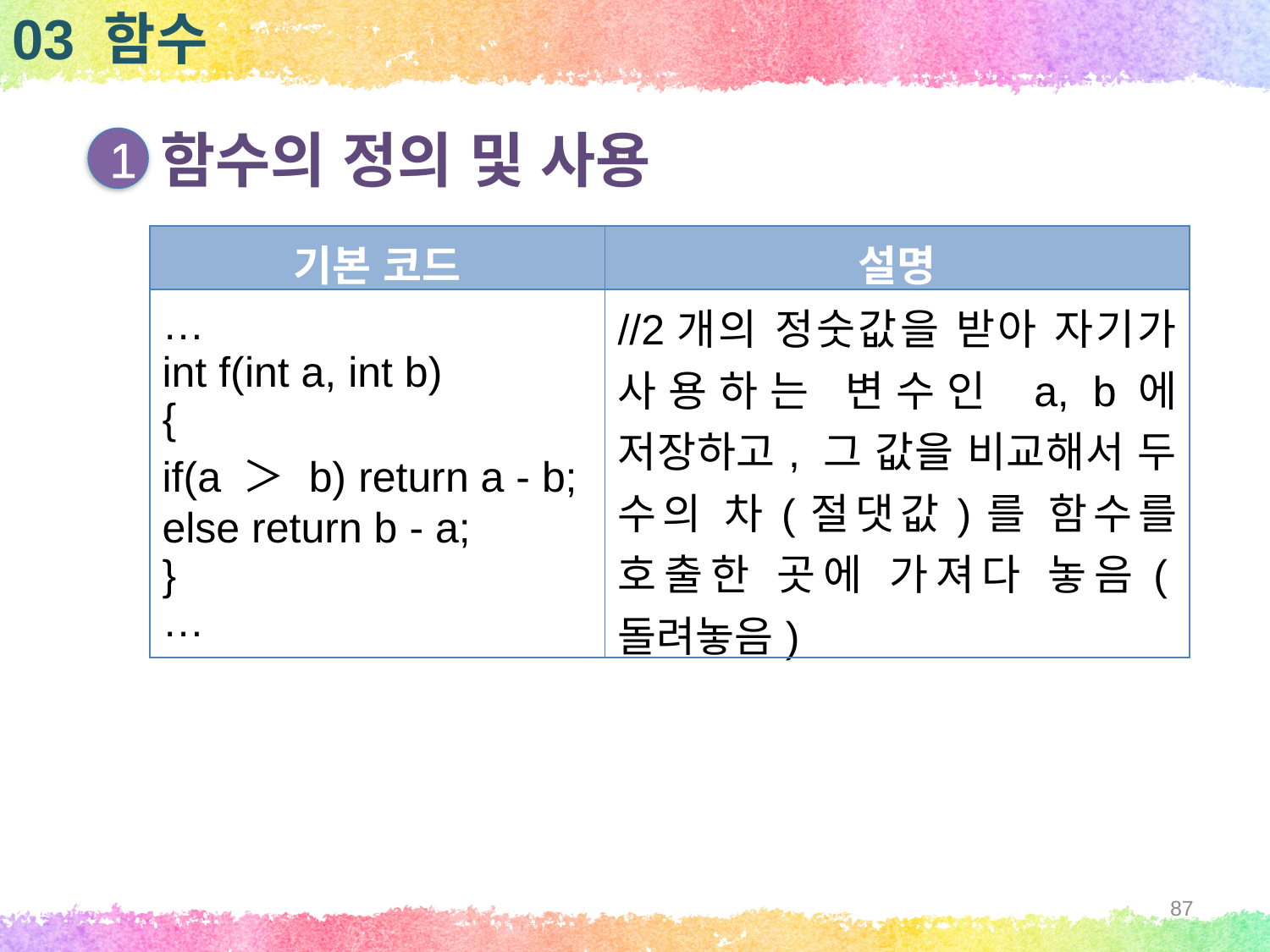

03 함수
함수의 정의 및 사용
1
| 기본 코드 | 설명 |
| --- | --- |
| … int f(int a, int b) { if(a ＞ b) return a - b; else return b - a; } … | //2개의 정숫값을 받아 자기가 사용하는 변수인 a, b에 저장하고, 그 값을 비교해서 두 수의 차(절댓값)를 함수를 호출한 곳에 가져다 놓음(돌려놓음) |
87